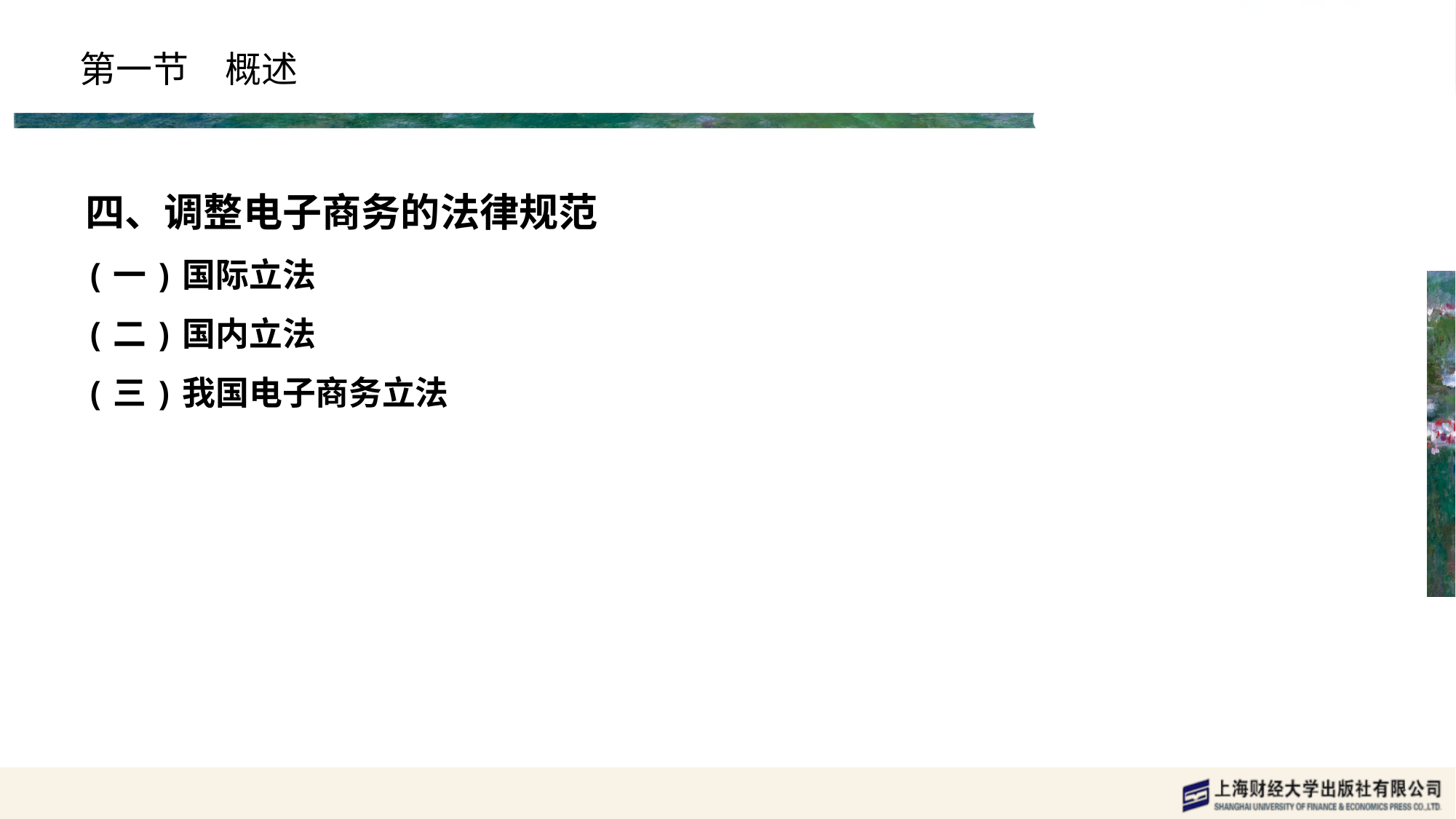

# 第一节　概述
四、调整电子商务的法律规范
(一)国际立法
(二)国内立法
(三)我国电子商务立法